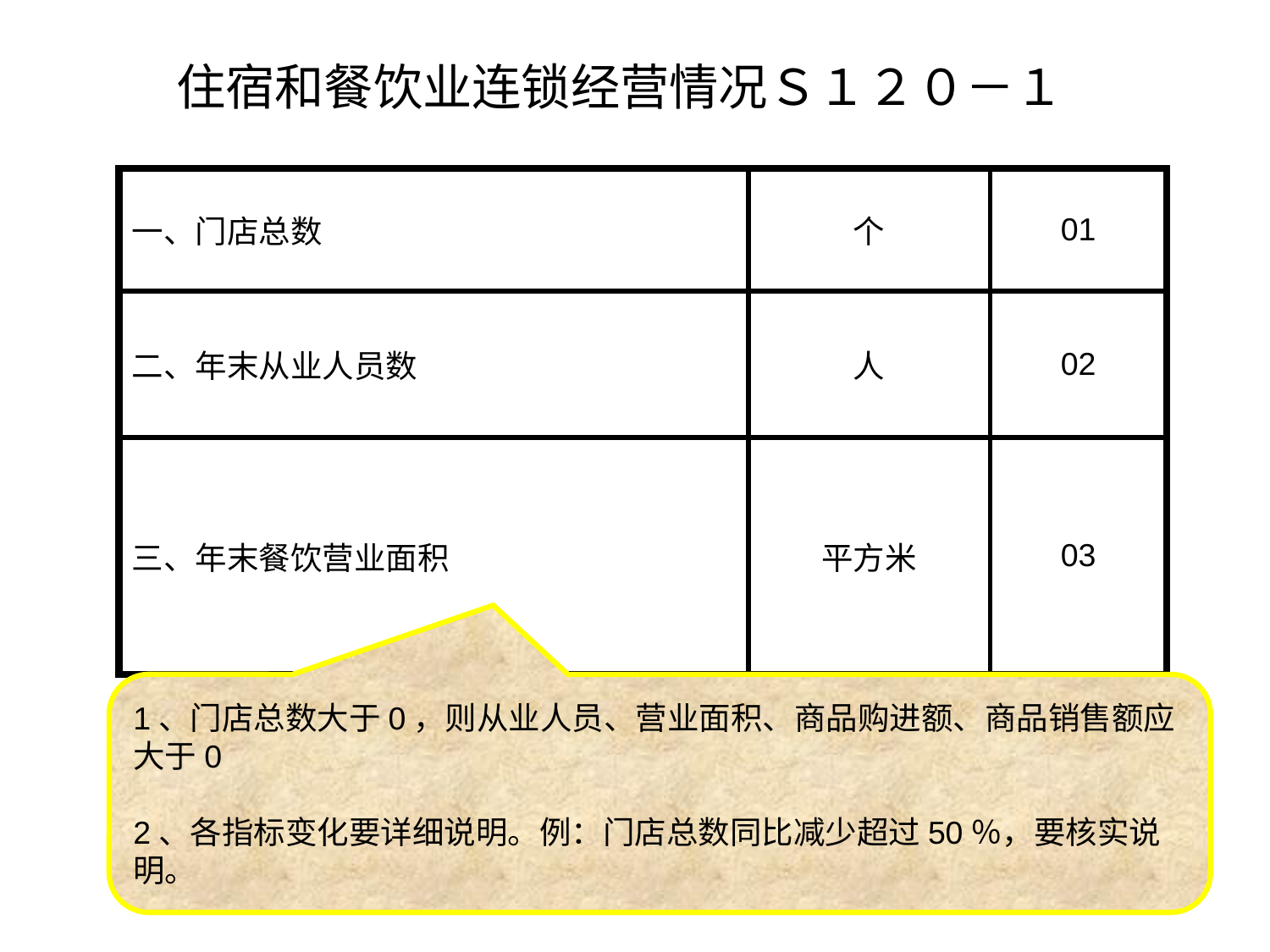

住宿和餐饮业连锁经营情况Ｓ１２０－１
| 一、门店总数 | 个 | 01 |
| --- | --- | --- |
| 二、年末从业人员数 | 人 | 02 |
| 三、年末餐饮营业面积 | 平方米 | 03 |
1、门店总数大于0，则从业人员、营业面积、商品购进额、商品销售额应大于0

2、各指标变化要详细说明。例：门店总数同比减少超过50％，要核实说明。